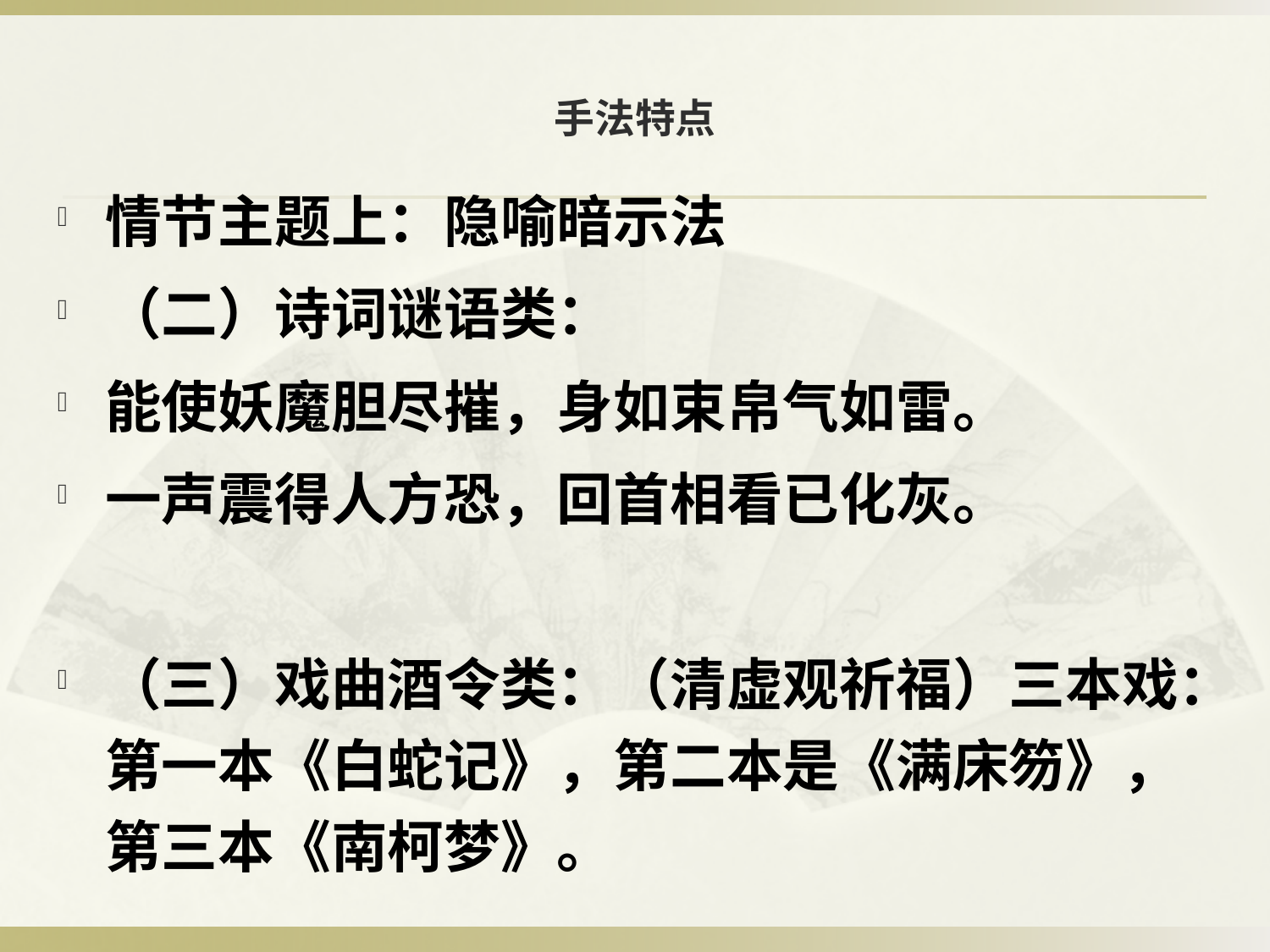

# 手法特点
情节主题上：隐喻暗示法
（二）诗词谜语类：
能使妖魔胆尽摧，身如束帛气如雷。
一声震得人方恐，回首相看已化灰。

（三）戏曲酒令类：（清虚观祈福）三本戏：第一本《白蛇记》，第二本是《满床笏》，第三本《南柯梦》。